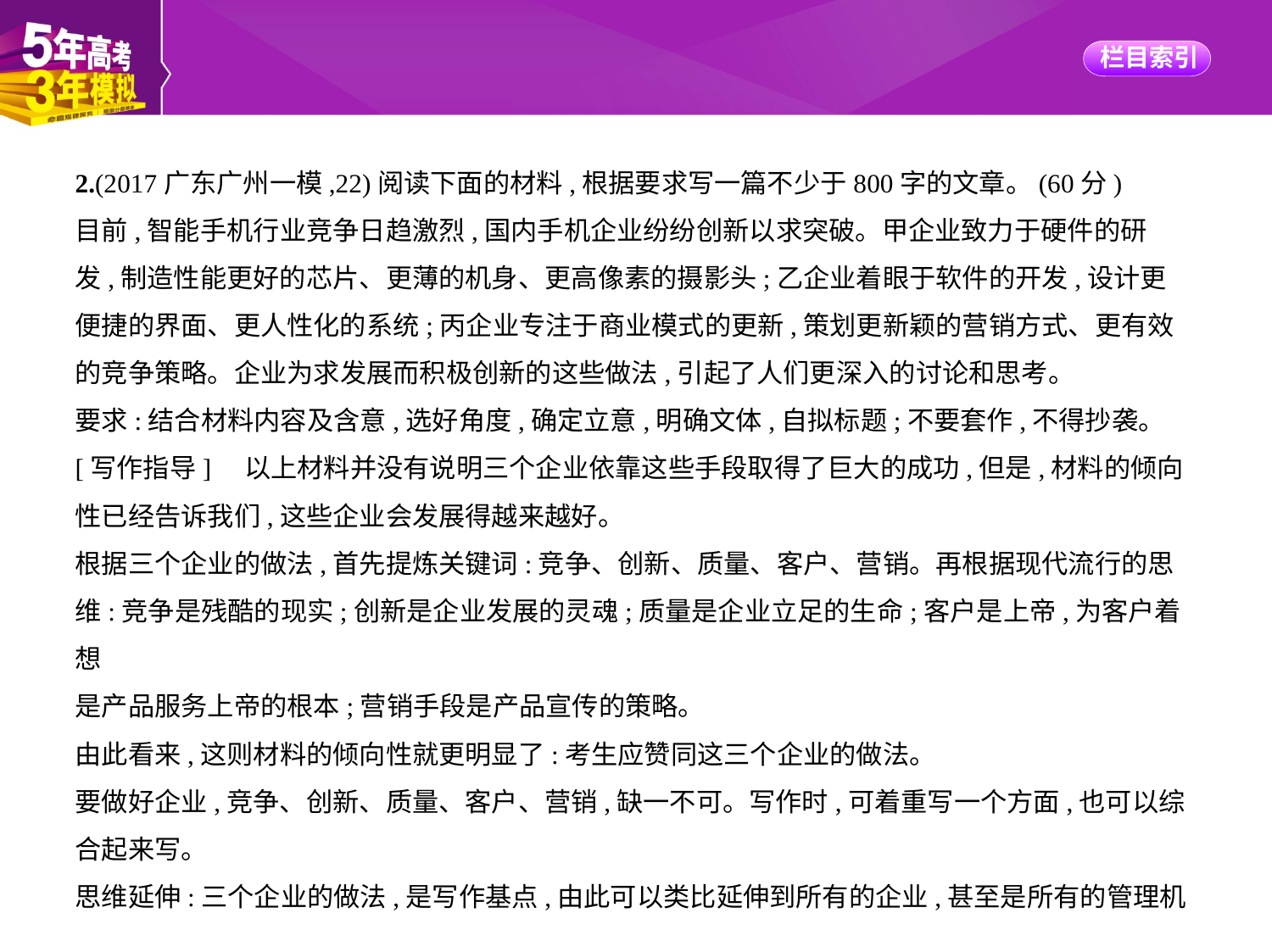

2.(2017广东广州一模,22)阅读下面的材料,根据要求写一篇不少于800字的文章。(60分)
目前,智能手机行业竞争日趋激烈,国内手机企业纷纷创新以求突破。甲企业致力于硬件的研
发,制造性能更好的芯片、更薄的机身、更高像素的摄影头;乙企业着眼于软件的开发,设计更
便捷的界面、更人性化的系统;丙企业专注于商业模式的更新,策划更新颖的营销方式、更有效
的竞争策略。企业为求发展而积极创新的这些做法,引起了人们更深入的讨论和思考。
要求:结合材料内容及含意,选好角度,确定立意,明确文体,自拟标题;不要套作,不得抄袭。
[写作指导]　以上材料并没有说明三个企业依靠这些手段取得了巨大的成功,但是,材料的倾向
性已经告诉我们,这些企业会发展得越来越好。
根据三个企业的做法,首先提炼关键词:竞争、创新、质量、客户、营销。再根据现代流行的思
维:竞争是残酷的现实;创新是企业发展的灵魂;质量是企业立足的生命;客户是上帝,为客户着想
是产品服务上帝的根本;营销手段是产品宣传的策略。
由此看来,这则材料的倾向性就更明显了:考生应赞同这三个企业的做法。
要做好企业,竞争、创新、质量、客户、营销,缺一不可。写作时,可着重写一个方面,也可以综
合起来写。
思维延伸:三个企业的做法,是写作基点,由此可以类比延伸到所有的企业,甚至是所有的管理机